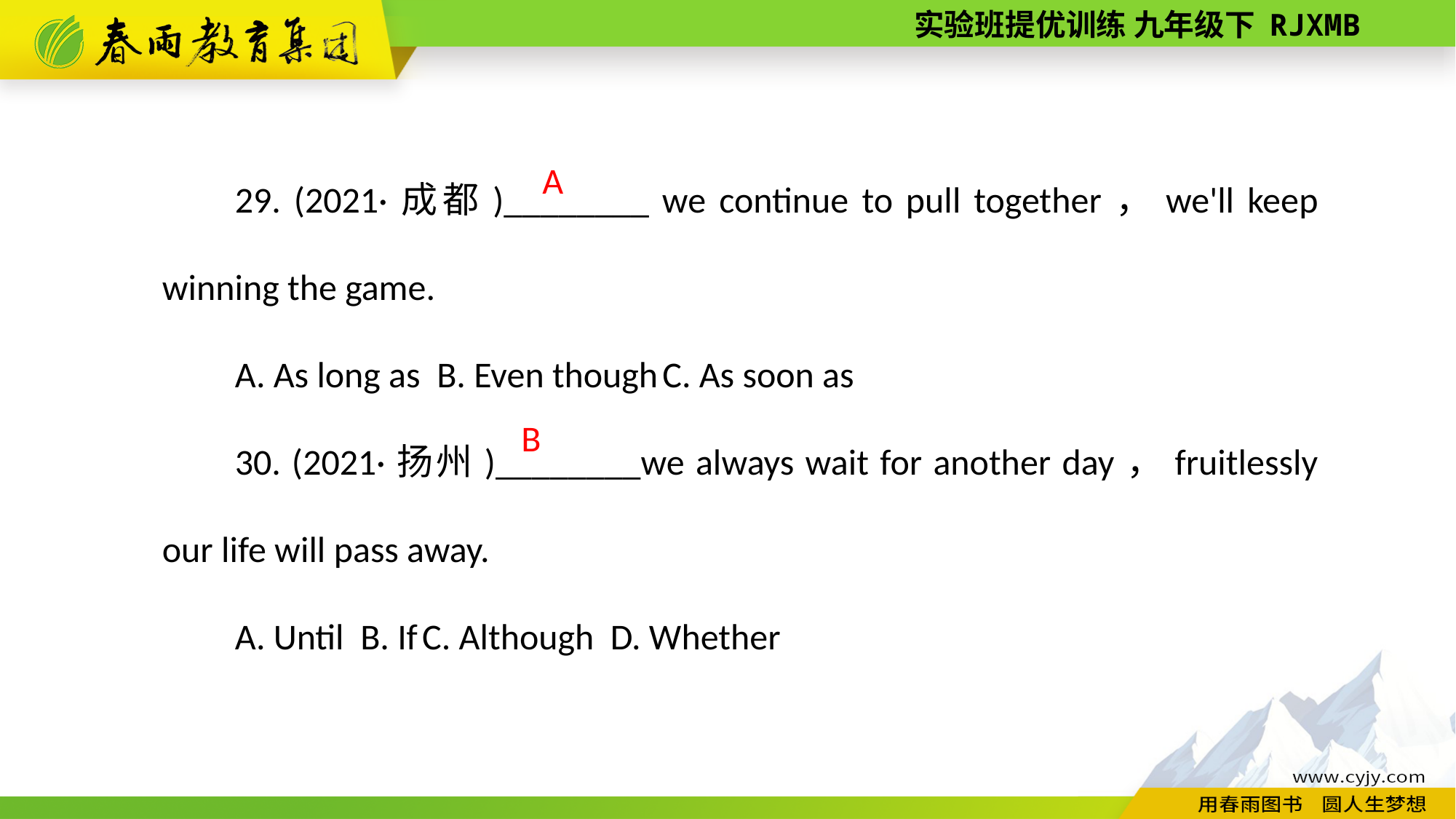

29. (2021·成都)________ we continue to pull together，we'll keep winning the game.
A. As long as  B. Even though C. As soon as
30. (2021·扬州)________we always wait for another day，fruitlessly our life will pass away.
A. Until  B. If C. Although  D. Whether
A
B